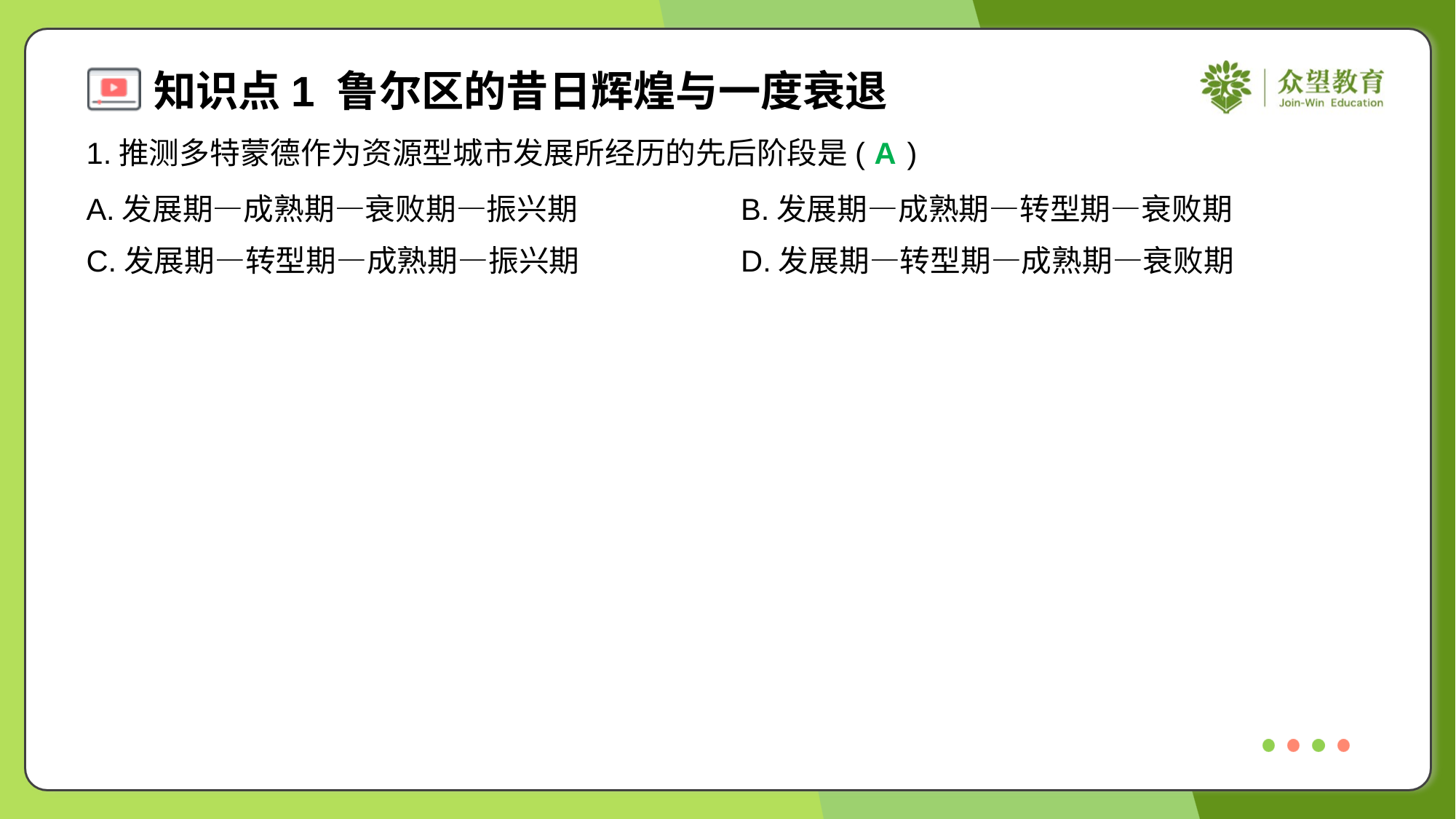

1.推测多特蒙德作为资源型城市发展所经历的先后阶段是(     )
A
A.发展期—成熟期—衰败期—振兴期	B.发展期—成熟期—转型期—衰败期
C.发展期—转型期—成熟期—振兴期	D.发展期—转型期—成熟期—衰败期